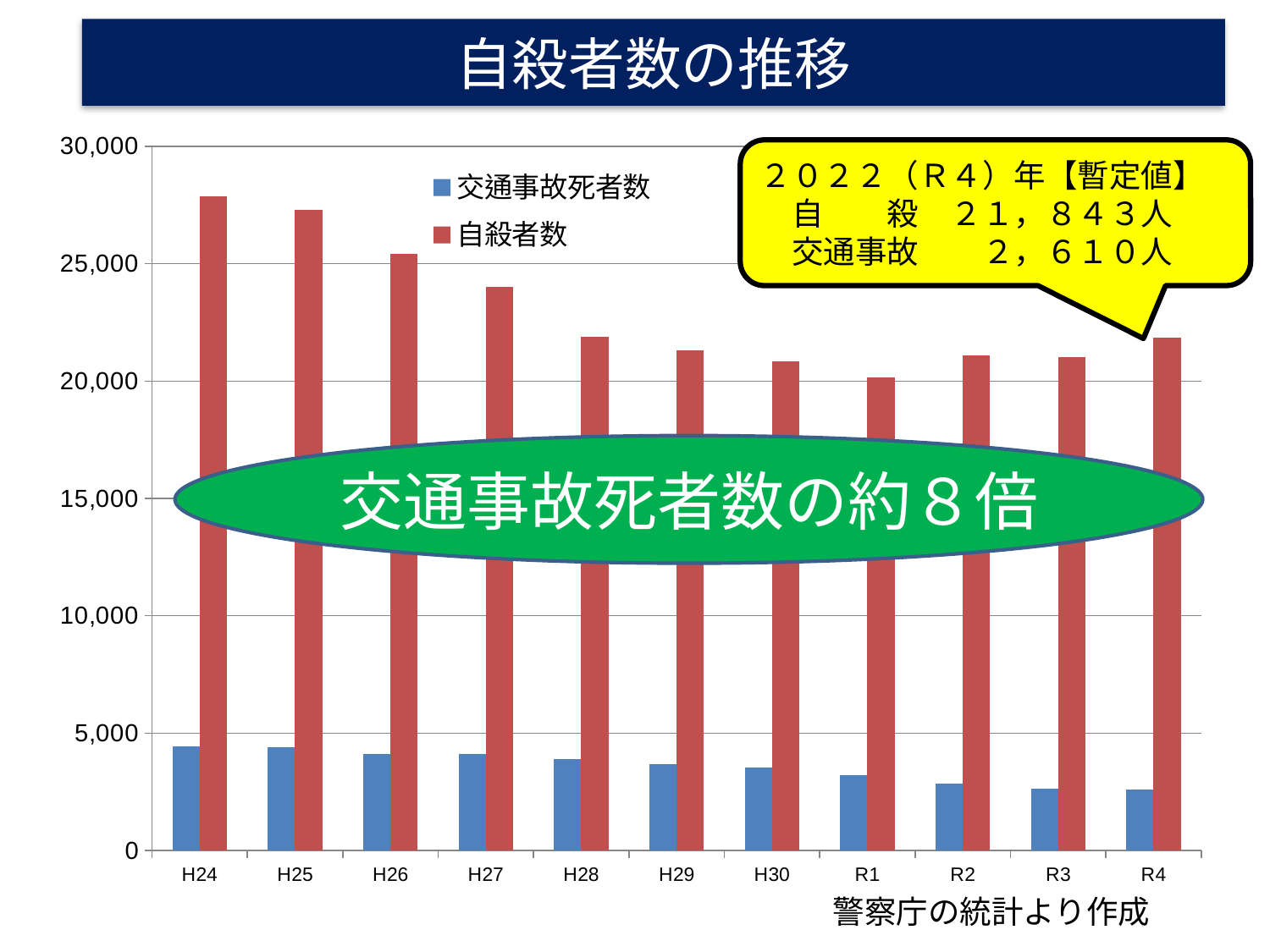

自殺者数の推移

### Chart

| Category | 交通事故死者数 | 自殺者数 |
|---|---|---|
| H24 | 4438.0 | 27858.0 |
| H25 | 4388.0 | 27283.0 |
| H26 | 4113.0 | 25427.0 |
| H27 | 4117.0 | 24025.0 |
| H28 | 3904.0 | 21897.0 |
| H29 | 3694.0 | 21321.0 |
| H30 | 3532.0 | 20840.0 |
| R1 | 3215.0 | 20169.0 |
| R2 | 2839.0 | 21081.0 |
| R3 | 2636.0 | 21007.0 |
| R4 | 2610.0 | 21843.0 |
２０２２（Ｒ４）年【暫定値】
　自　　殺　２１，８４３人
　交通事故　　２，６１０人

交通事故死者数の約８倍
警察庁の統計より作成